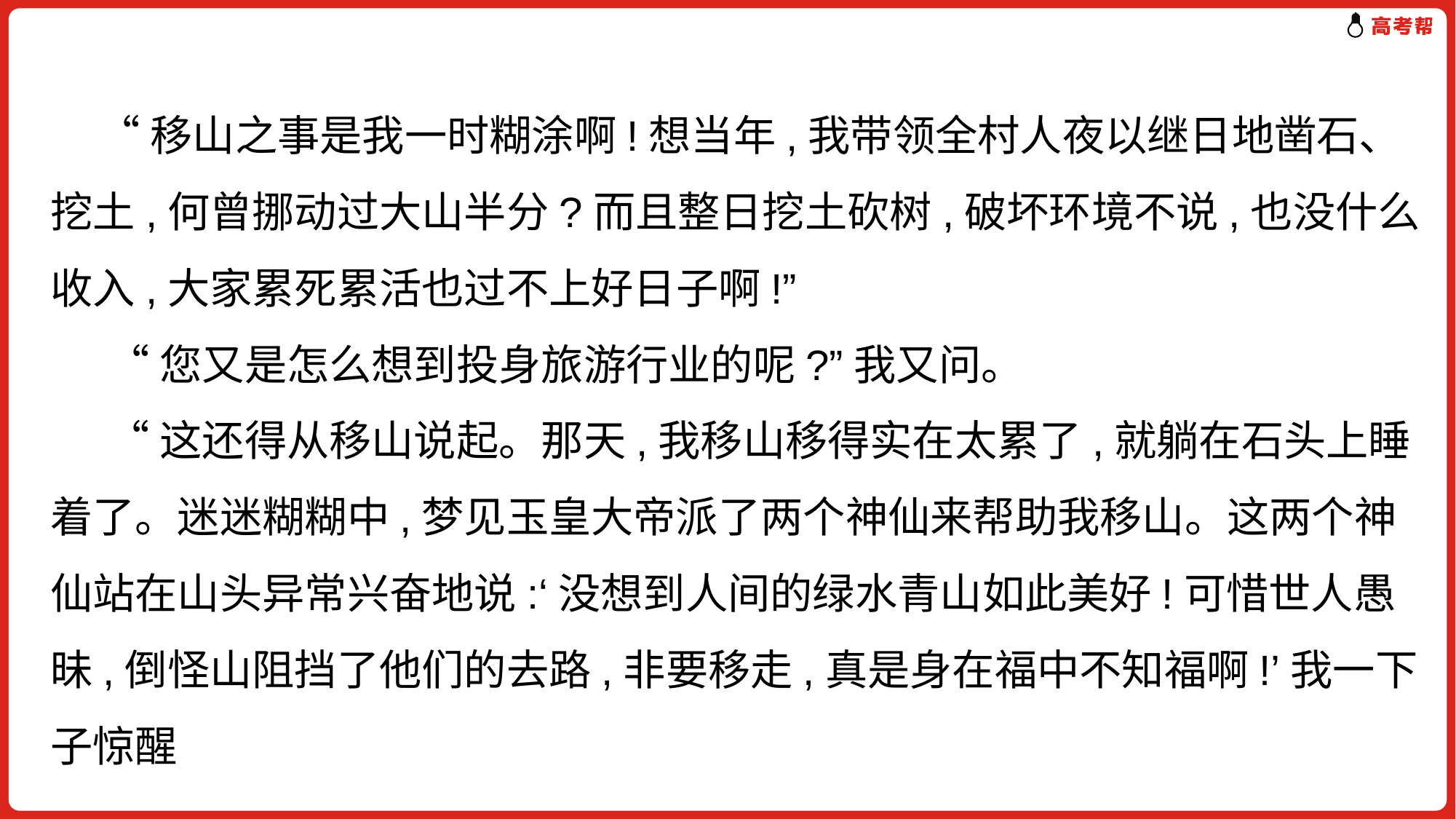

“移山之事是我一时糊涂啊!想当年,我带领全村人夜以继日地凿石、挖土,何曾挪动过大山半分?而且整日挖土砍树,破坏环境不说,也没什么收入,大家累死累活也过不上好日子啊!”
      “您又是怎么想到投身旅游行业的呢?”我又问。
      “这还得从移山说起。那天,我移山移得实在太累了,就躺在石头上睡着了。迷迷糊糊中,梦见玉皇大帝派了两个神仙来帮助我移山。这两个神仙站在山头异常兴奋地说:‘没想到人间的绿水青山如此美好!可惜世人愚昧,倒怪山阻挡了他们的去路,非要移走,真是身在福中不知福啊!’我一下子惊醒